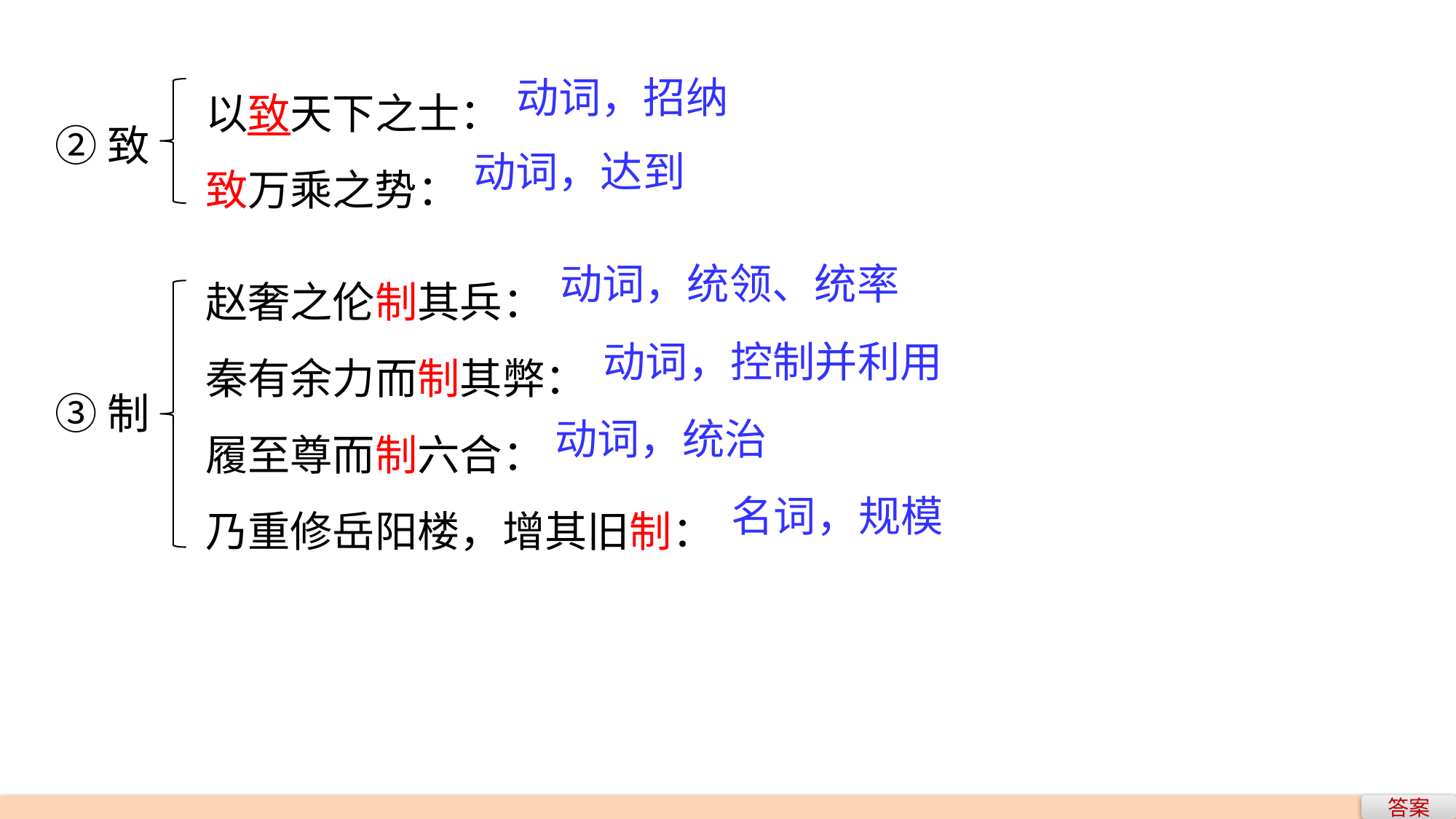

以致天下之士：
致万乘之势：
动词，招纳

②致
动词，达到
赵奢之伦制其兵：
秦有余力而制其弊：
履至尊而制六合：
乃重修岳阳楼，增其旧制：
动词，统领、统率

动词，控制并利用
③制
动词，统治
名词，规模
答案